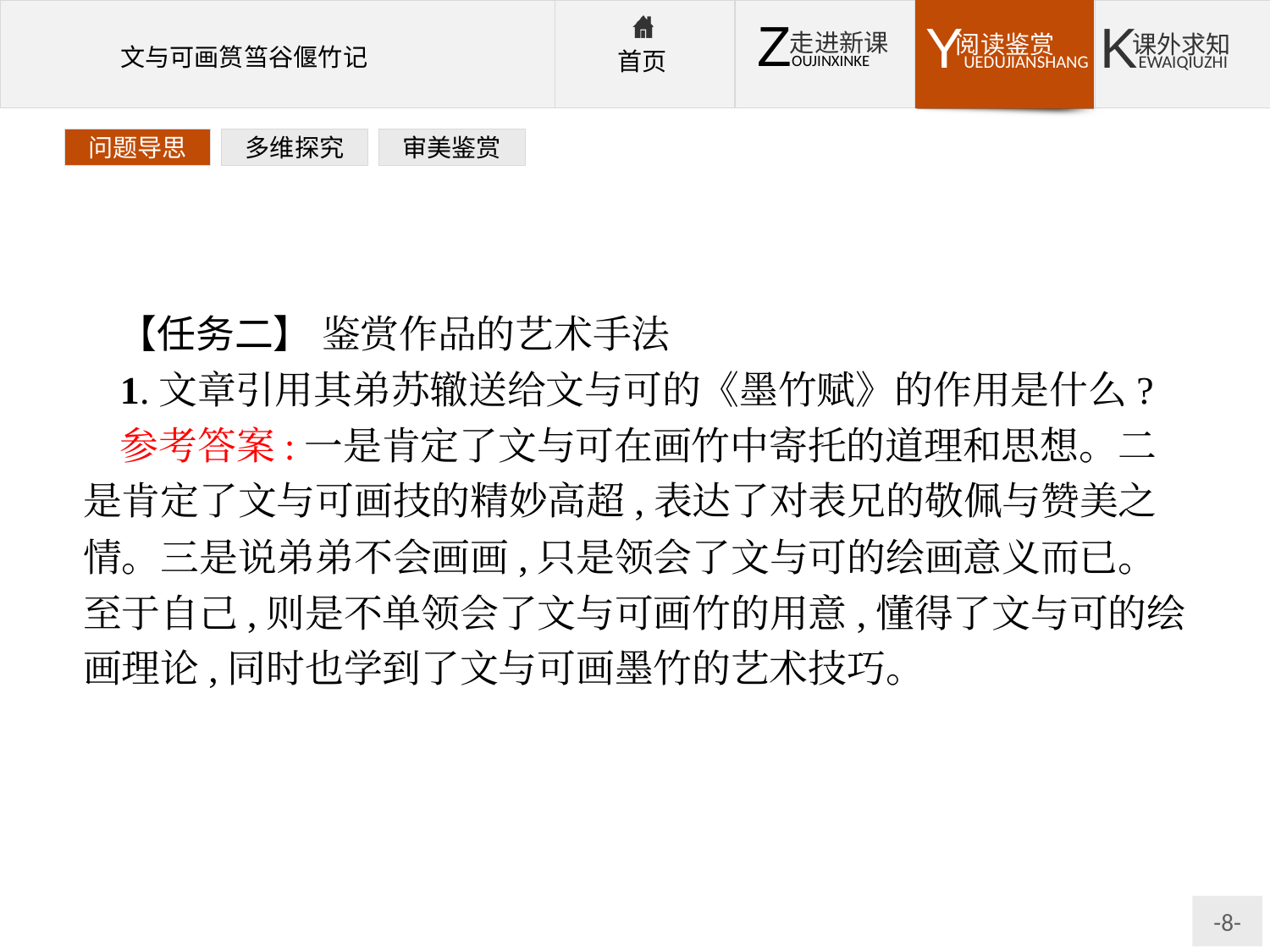

问题导思
多维探究
审美鉴赏
【任务二】 鉴赏作品的艺术手法
1.文章引用其弟苏辙送给文与可的《墨竹赋》的作用是什么?
参考答案:一是肯定了文与可在画竹中寄托的道理和思想。二是肯定了文与可画技的精妙高超,表达了对表兄的敬佩与赞美之情。三是说弟弟不会画画,只是领会了文与可的绘画意义而已。至于自己,则是不单领会了文与可画竹的用意,懂得了文与可的绘画理论,同时也学到了文与可画墨竹的艺术技巧。